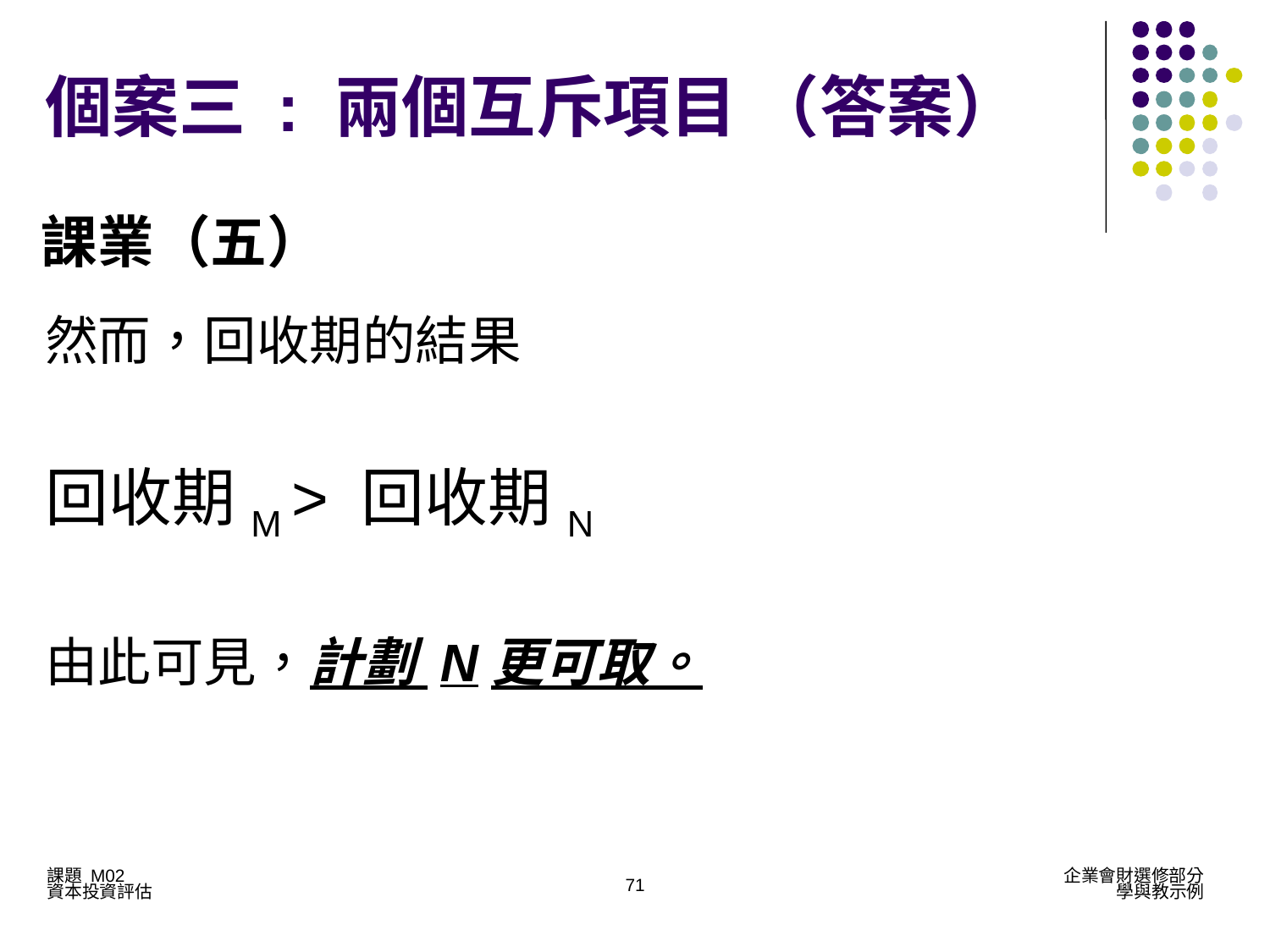

個案三 : 兩個互斥項目 （答案）
課業（五）
然而，回收期的結果

回收期M > 回收期N

由此可見，計劃 N更可取。
71